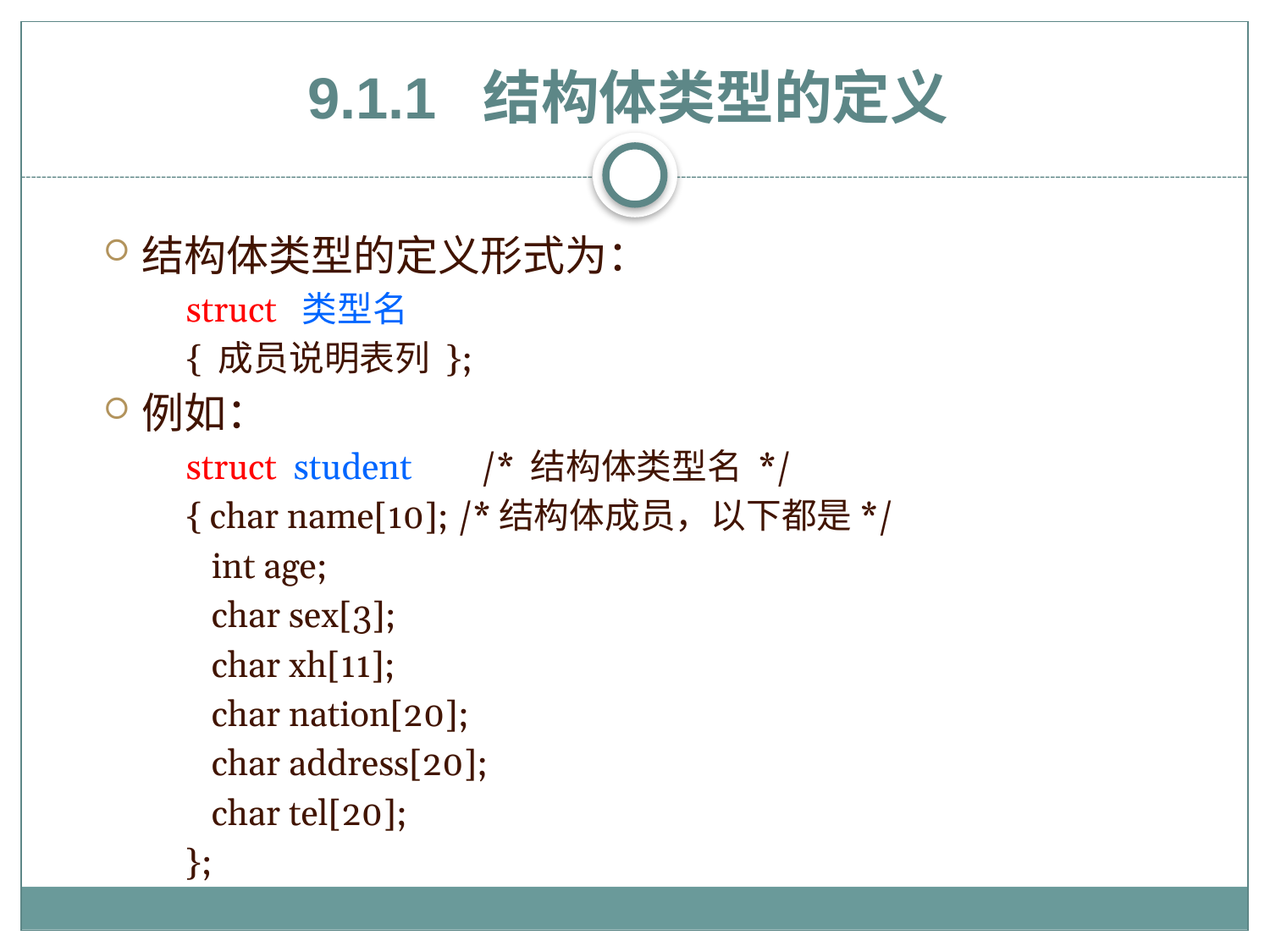

# 9.1.1  结构体类型的定义
结构体类型的定义形式为：
struct  类型名
{ 成员说明表列 };
例如：
struct  student	 /* 结构体类型名 */
{ char name[10]; /*结构体成员，以下都是*/
   int age;
   char sex[3];
   char xh[11];
   char nation[20];
   char address[20];
   char tel[20];
};